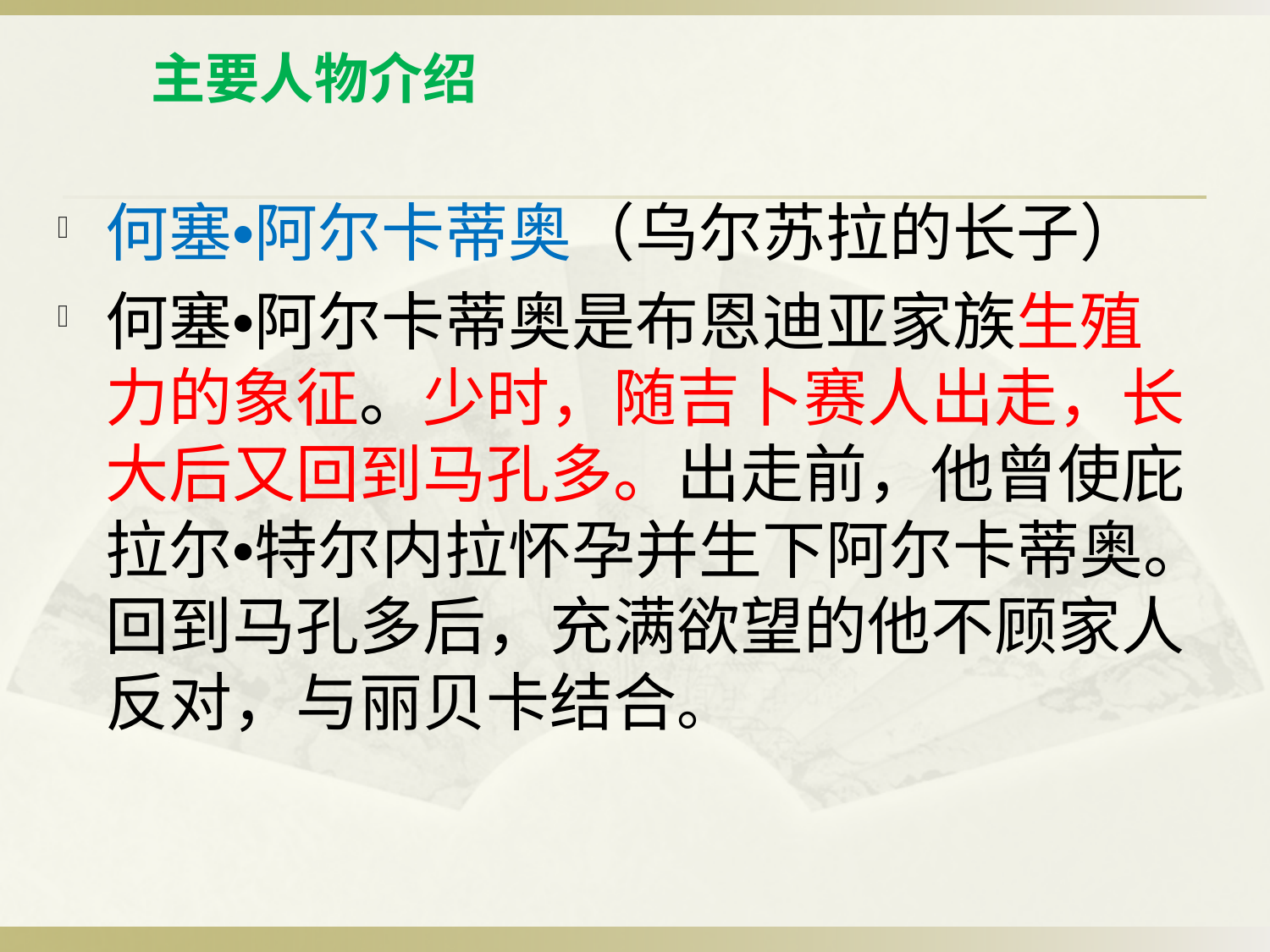

# 主要人物介绍
何塞•阿尔卡蒂奥（乌尔苏拉的长子）
何塞•阿尔卡蒂奥是布恩迪亚家族生殖力的象征。少时，随吉卜赛人出走，长大后又回到马孔多。出走前，他曾使庇拉尔•特尔内拉怀孕并生下阿尔卡蒂奥。回到马孔多后，充满欲望的他不顾家人反对，与丽贝卡结合。